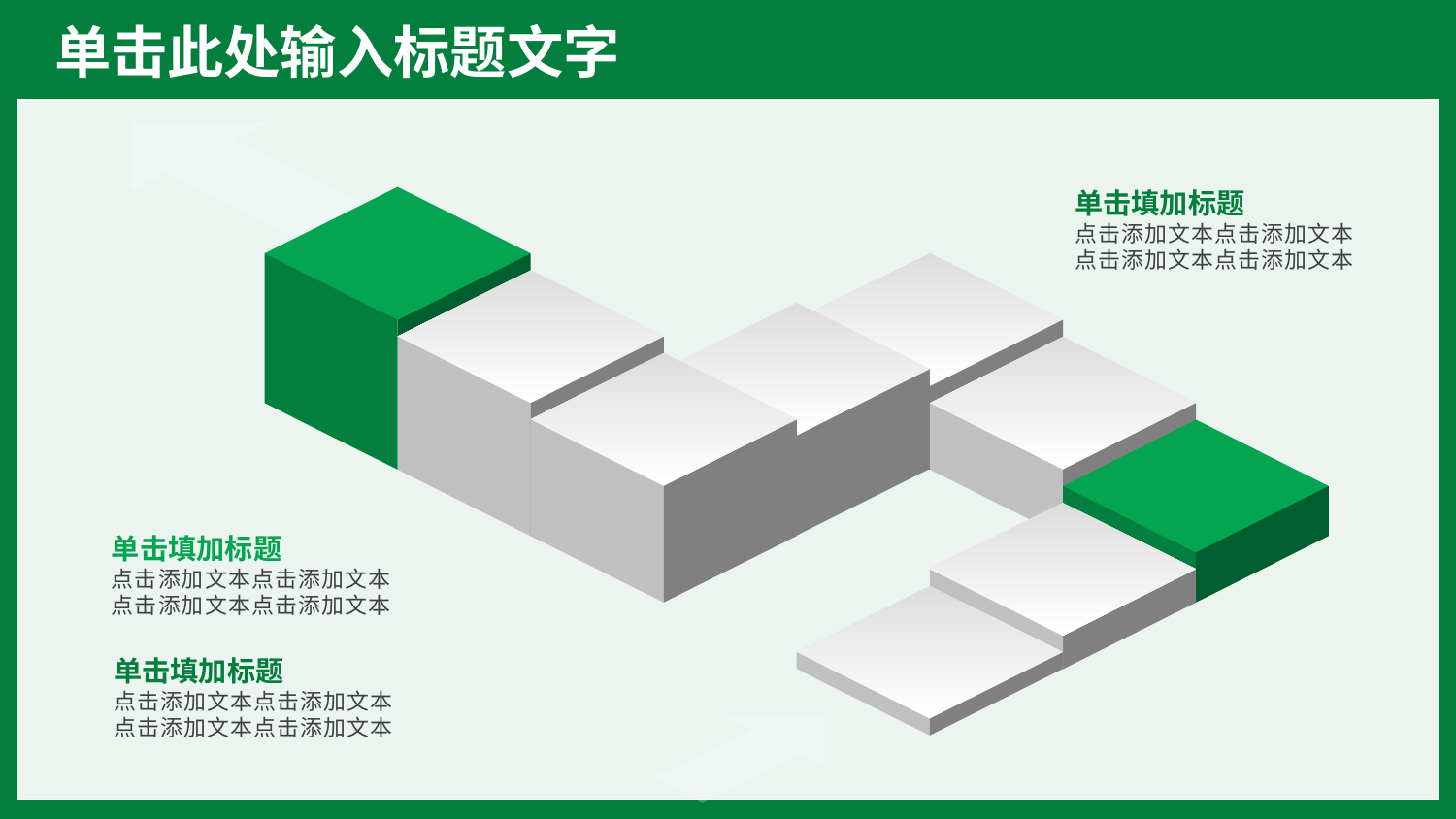

单击填加标题
点击添加文本点击添加文本
点击添加文本点击添加文本

单击填加标题
点击添加文本点击添加文本
点击添加文本点击添加文本

单击填加标题
点击添加文本点击添加文本
点击添加文本点击添加文本